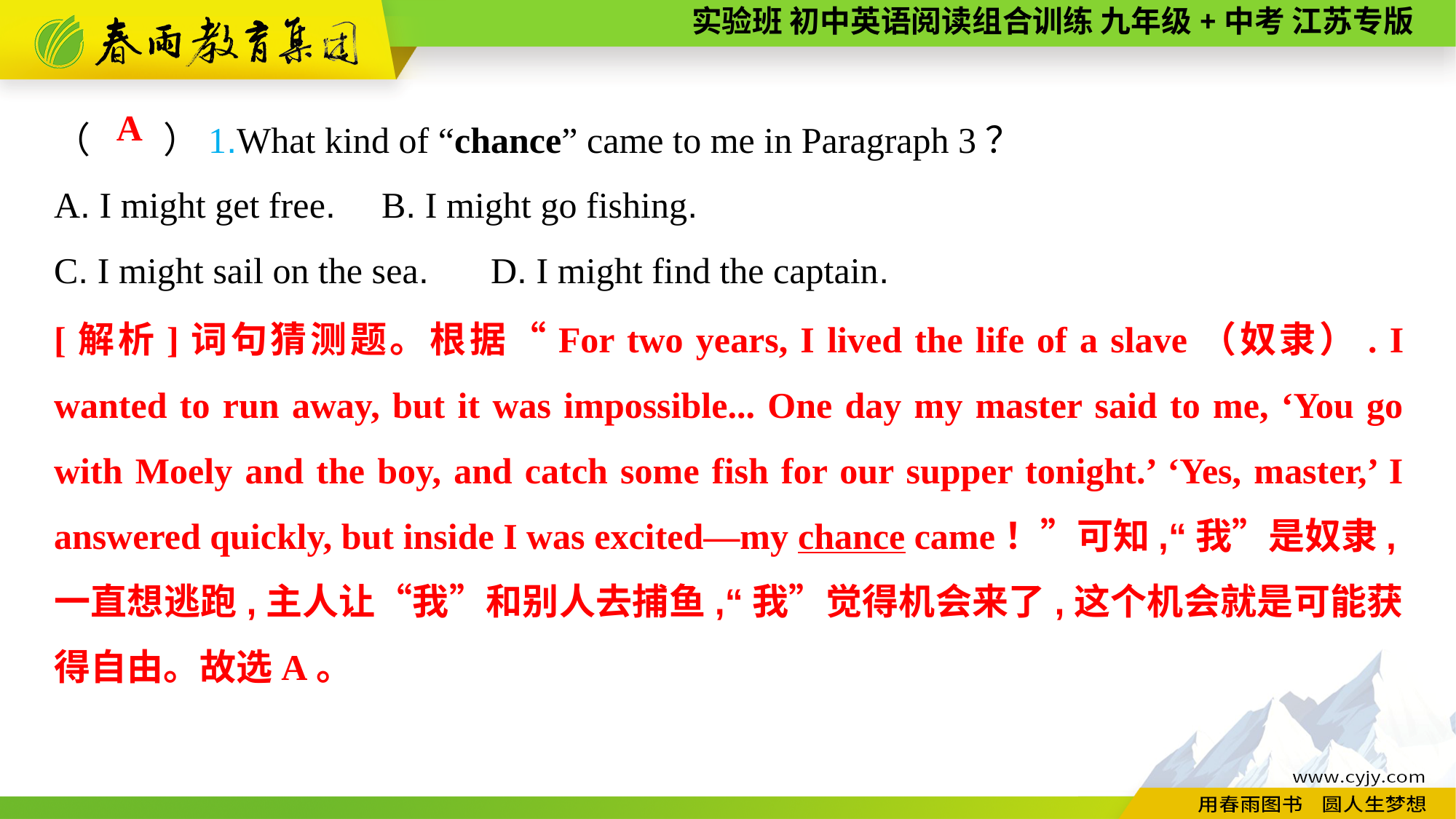

（　　）1.What kind of “chance” came to me in Paragraph 3？
A. I might get free.	B. I might go fishing.
C. I might sail on the sea.	D. I might find the captain.
A
[解析]词句猜测题。根据“For two years, I lived the life of a slave（奴隶）. I wanted to run away, but it was impossible... One day my master said to me, ‘You go with Moely and the boy, and catch some fish for our supper tonight.’ ‘Yes, master,’ I answered quickly, but inside I was excited—my chance came！”可知,“我”是奴隶,一直想逃跑,主人让“我”和别人去捕鱼,“我”觉得机会来了,这个机会就是可能获得自由。故选A。